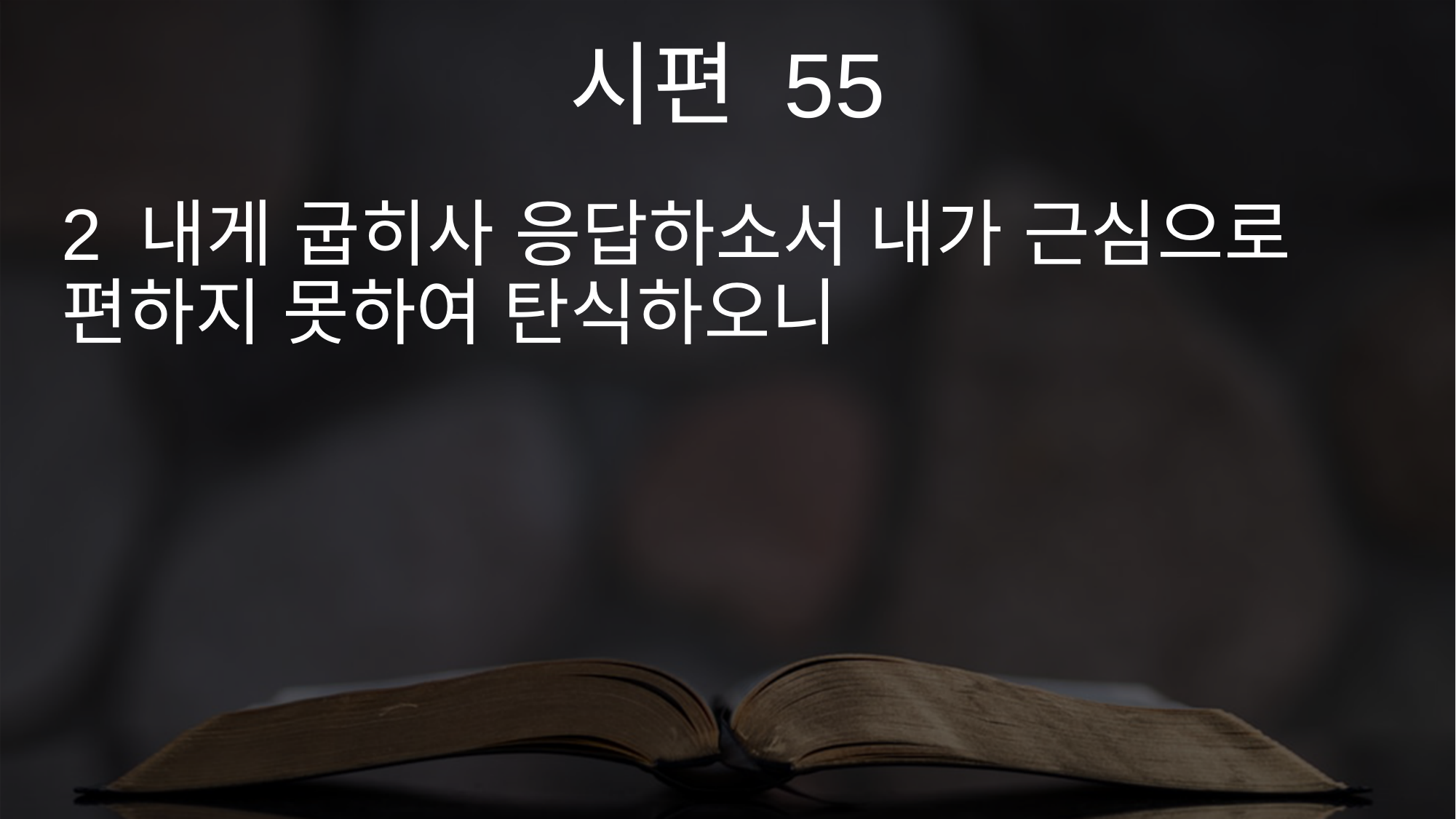

시편 55
2 내게 굽히사 응답하소서 내가 근심으로 편하지 못하여 탄식하오니